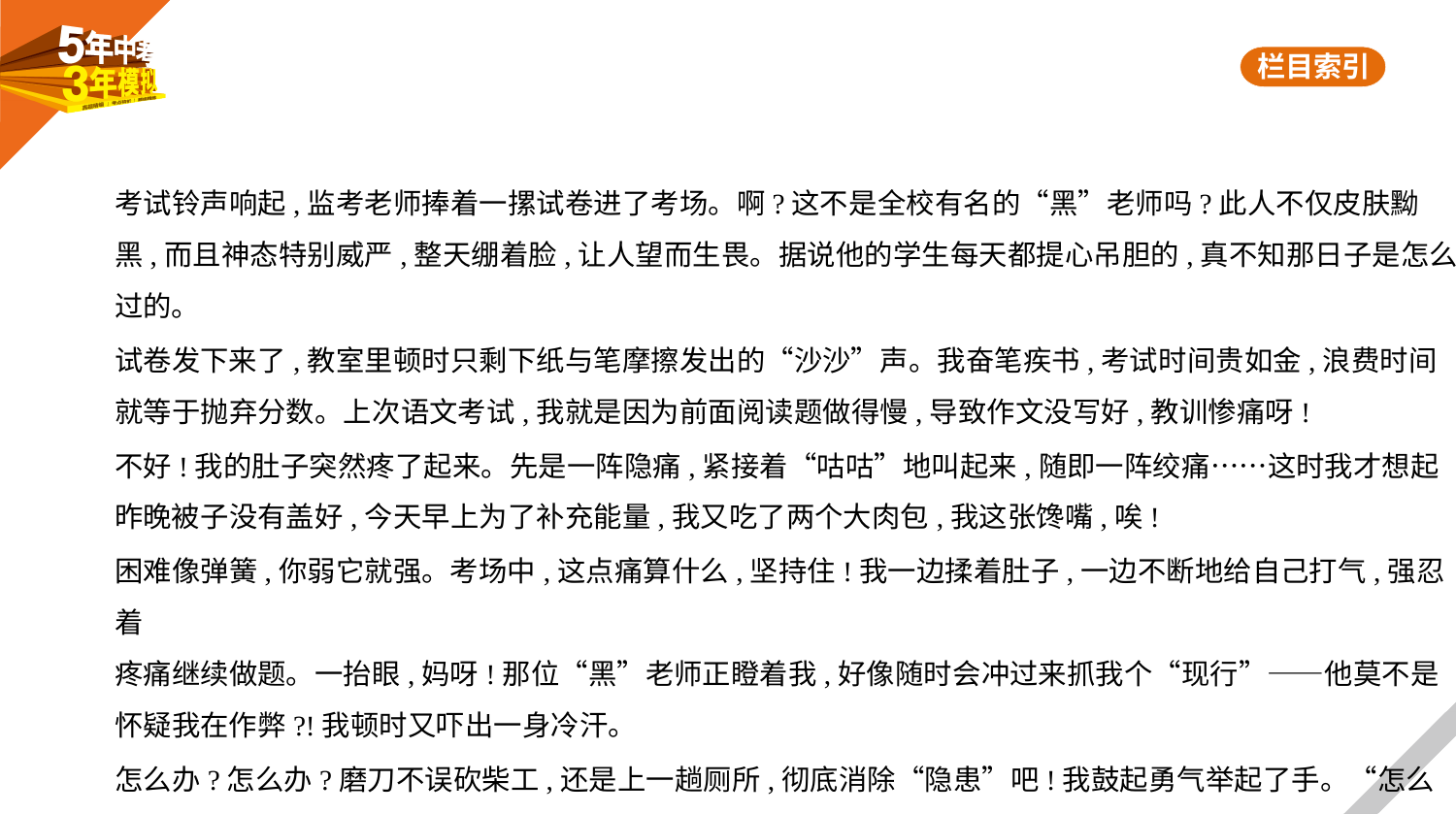

考试铃声响起,监考老师捧着一摞试卷进了考场。啊?这不是全校有名的“黑”老师吗?此人不仅皮肤黝
黑,而且神态特别威严,整天绷着脸,让人望而生畏。据说他的学生每天都提心吊胆的,真不知那日子是怎么
过的。
试卷发下来了,教室里顿时只剩下纸与笔摩擦发出的“沙沙”声。我奋笔疾书,考试时间贵如金,浪费时间
就等于抛弃分数。上次语文考试,我就是因为前面阅读题做得慢,导致作文没写好,教训惨痛呀!
不好!我的肚子突然疼了起来。先是一阵隐痛,紧接着“咕咕”地叫起来,随即一阵绞痛……这时我才想起
昨晚被子没有盖好,今天早上为了补充能量,我又吃了两个大肉包,我这张馋嘴,唉!
困难像弹簧,你弱它就强。考场中,这点痛算什么,坚持住!我一边揉着肚子,一边不断地给自己打气,强忍着
疼痛继续做题。一抬眼,妈呀!那位“黑”老师正瞪着我,好像随时会冲过来抓我个“现行”——他莫不是
怀疑我在作弊?!我顿时又吓出一身冷汗。
怎么办?怎么办?磨刀不误砍柴工,还是上一趟厕所,彻底消除“隐患”吧!我鼓起勇气举起了手。“怎么